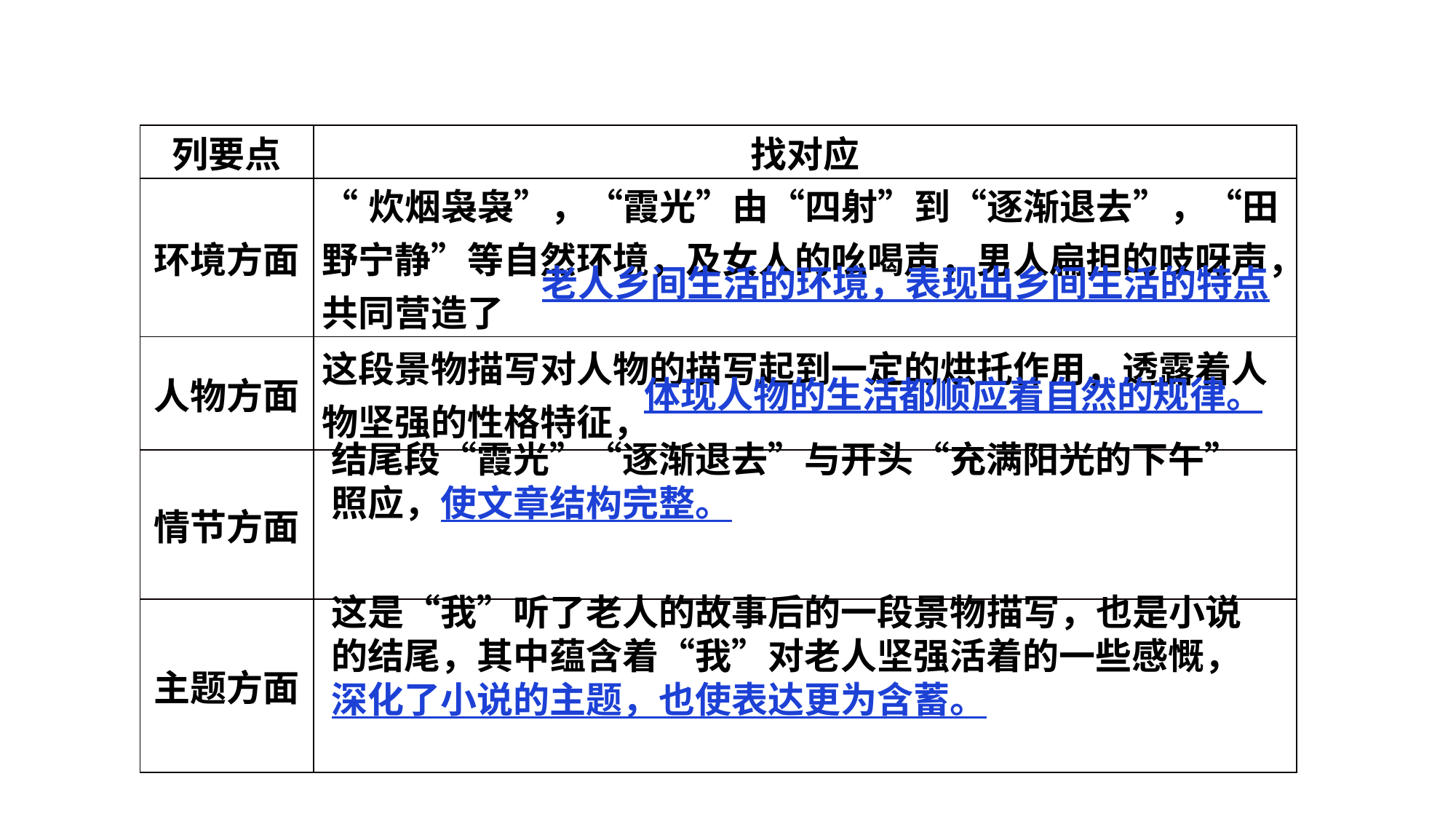

| 列要点 | 找对应 |
| --- | --- |
| 环境方面 | “炊烟袅袅”，“霞光”由“四射”到“逐渐退去”，“田野宁静”等自然环境，及女人的吆喝声，男人扁担的吱呀声，共同营造了 |
| 人物方面 | 这段景物描写对人物的描写起到一定的烘托作用，透露着人物坚强的性格特征， |
| 情节方面 |  |
| 主题方面 |  |
老人乡间生活的环境，表现出乡间生活的特点
体现人物的生活都顺应着自然的规律。
结尾段“霞光”“逐渐退去”与开头“充满阳光的下午”照应，使文章结构完整。
这是“我”听了老人的故事后的一段景物描写，也是小说的结尾，其中蕴含着“我”对老人坚强活着的一些感慨，深化了小说的主题，也使表达更为含蓄。